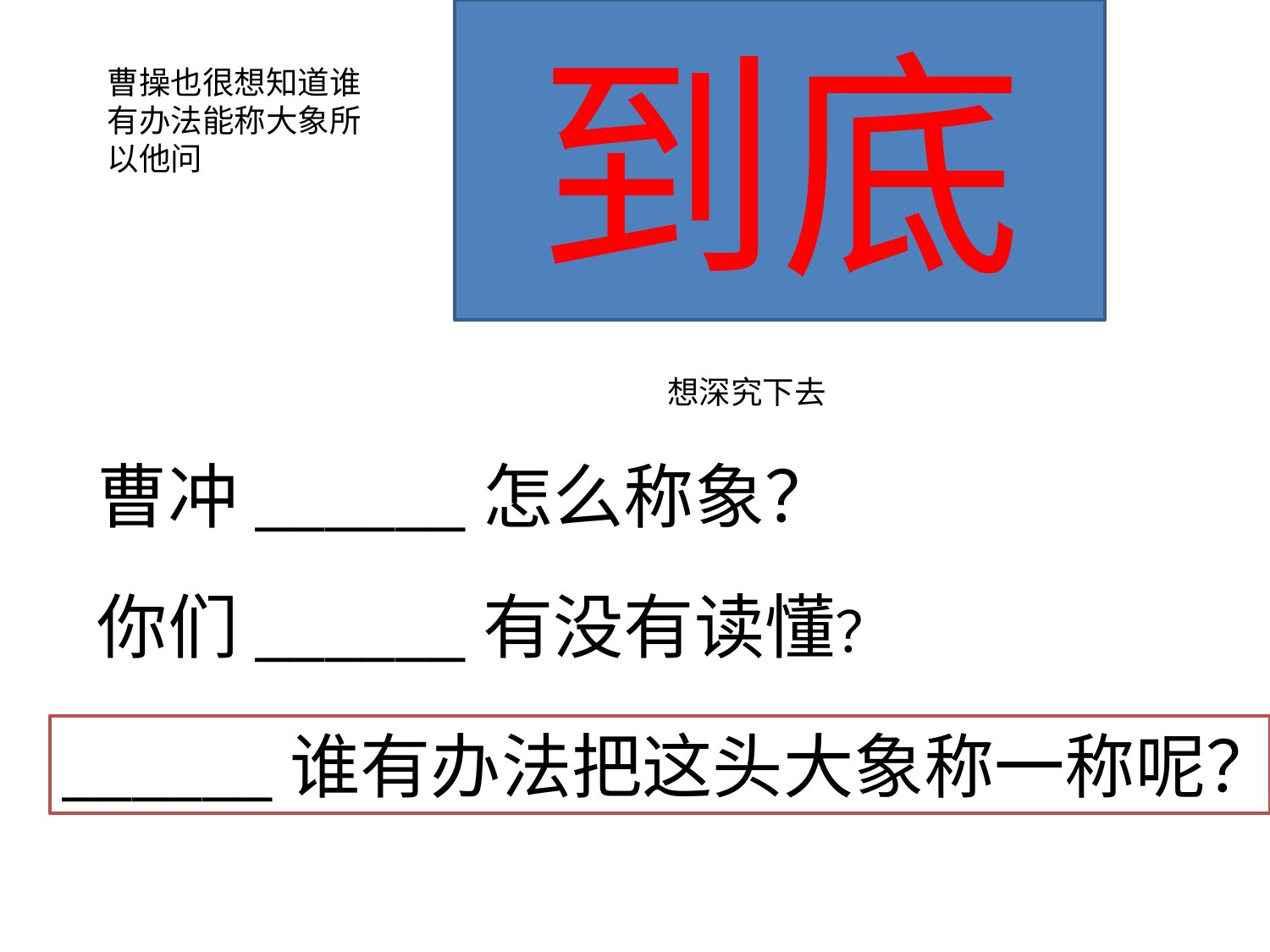

到底
曹操也很想知道谁有办法能称大象所以他问
想深究下去
曹冲______怎么称象？
你们______有没有读懂？
______谁有办法把这头大象称一称呢？